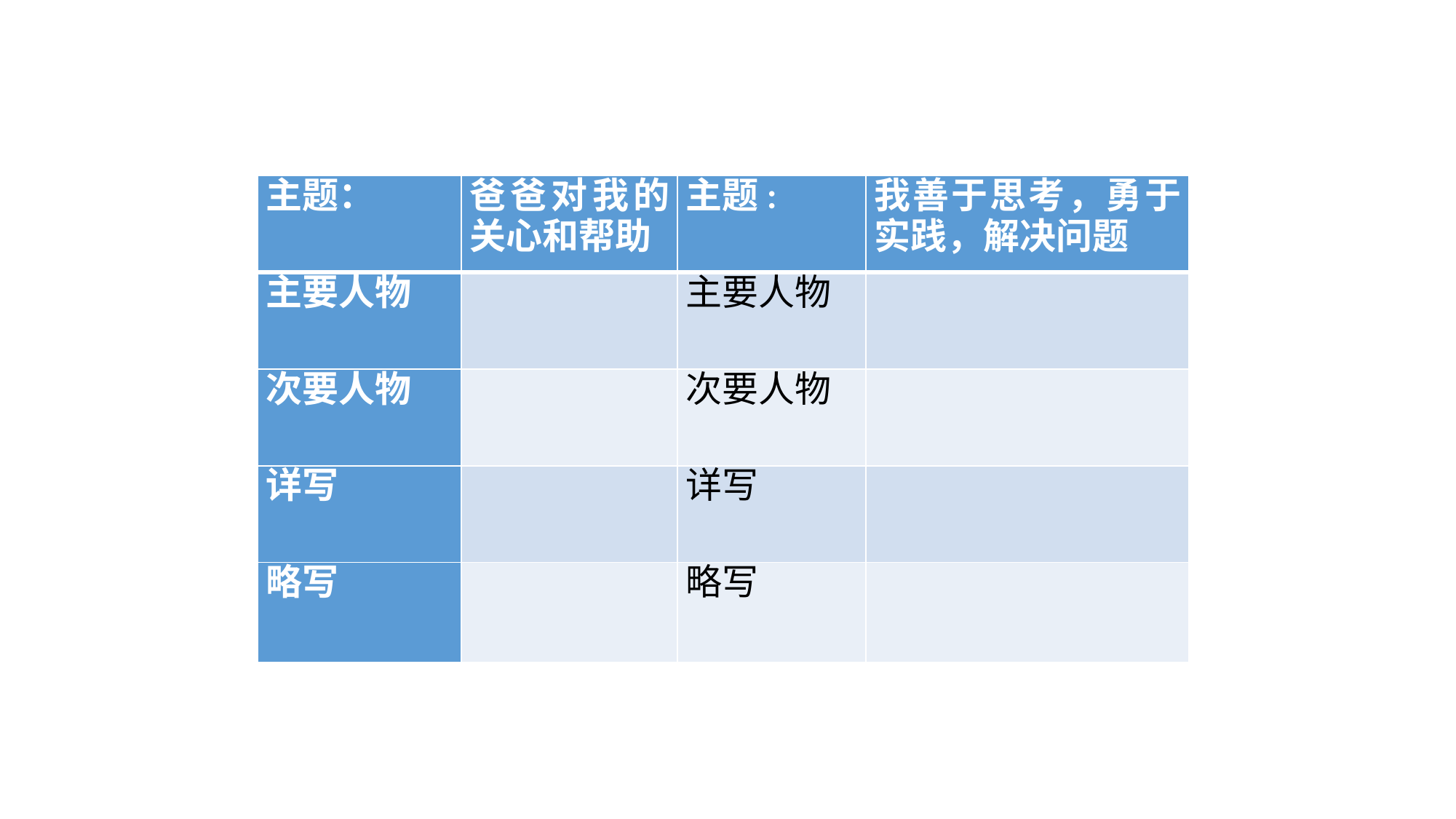

| 主题： | 爸爸对我的关心和帮助 | 主题: | 我善于思考，勇于实践，解决问题 |
| --- | --- | --- | --- |
| 主要人物 |  | 主要人物 |  |
| 次要人物 |  | 次要人物 |  |
| 详写 |  | 详写 |  |
| 略写 |  | 略写 |  |